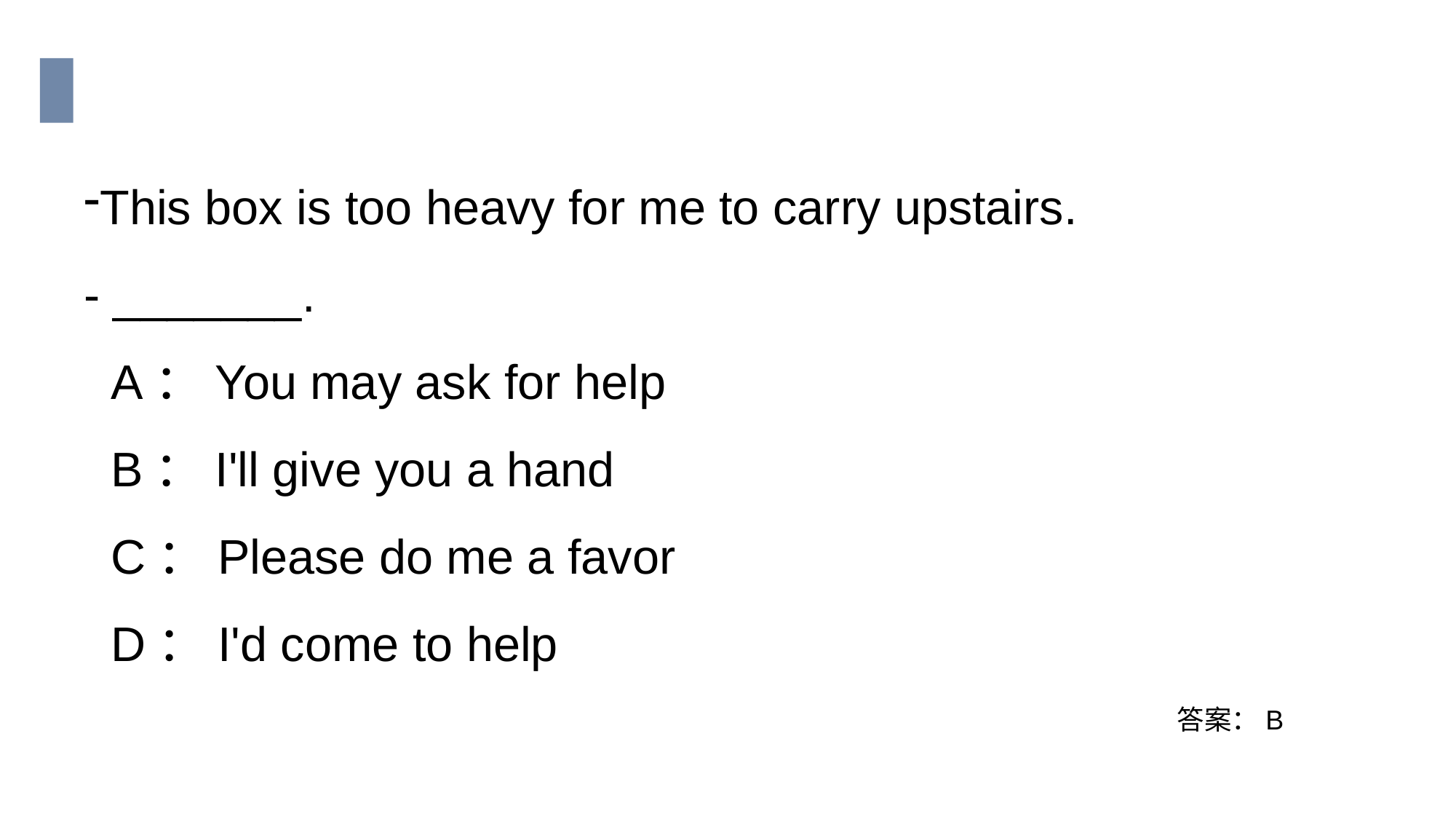

This box is too heavy for me to carry upstairs.
- _______.
  A：You may ask for help
  B：I'll give you a hand
  C：Please do me a favor
  D：I'd come to help
答案：B